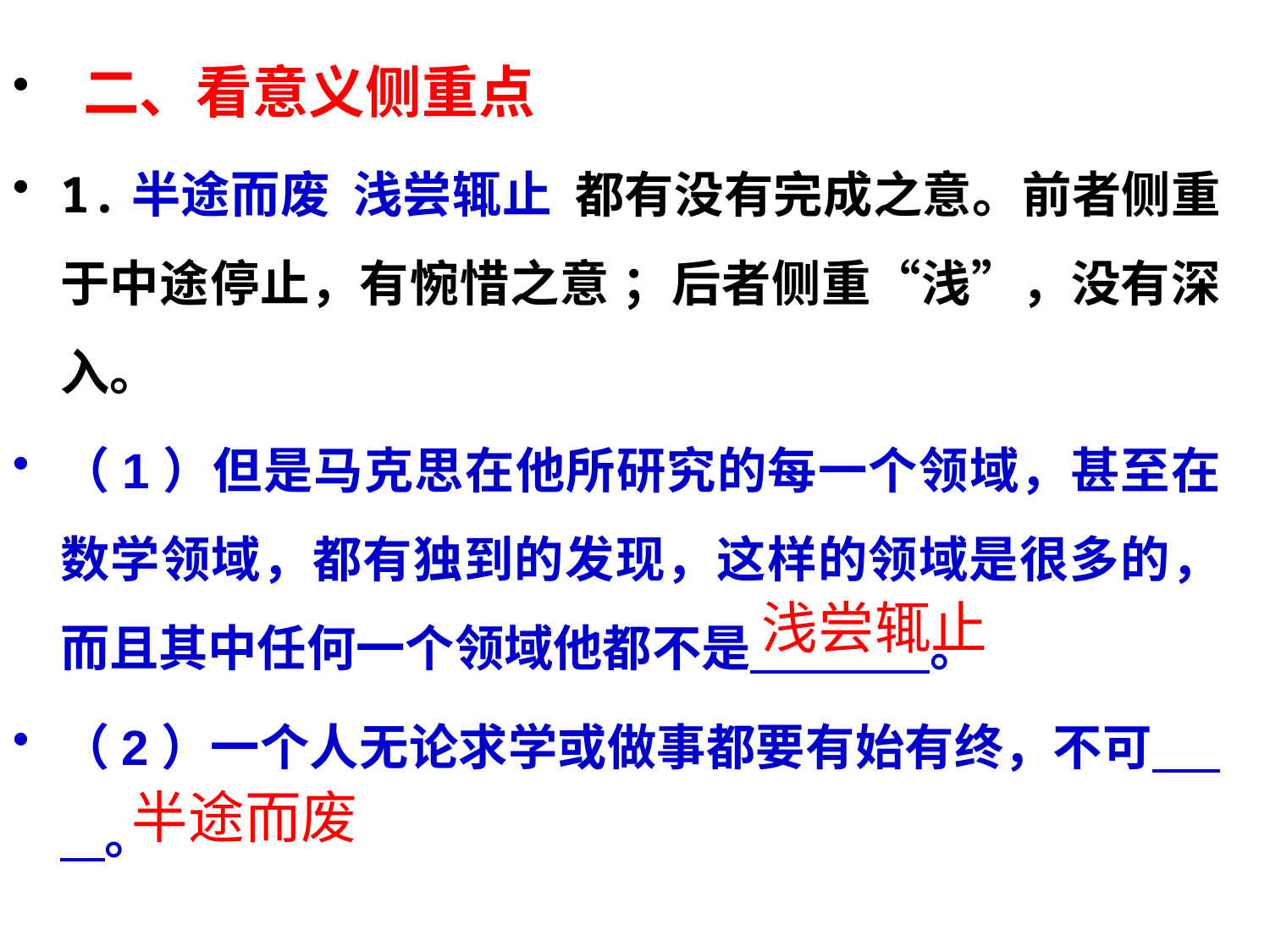

二、看意义侧重点
1.半途而废  浅尝辄止  都有没有完成之意。前者侧重于中途停止，有惋惜之意 ；后者侧重“浅”，没有深入。
（1）但是马克思在他所研究的每一个领域，甚至在数学领域，都有独到的发现，这样的领域是很多的，而且其中任何一个领域他都不是                。
（2）一个人无论求学或做事都要有始有终，不可           。

浅尝辄止
半途而废